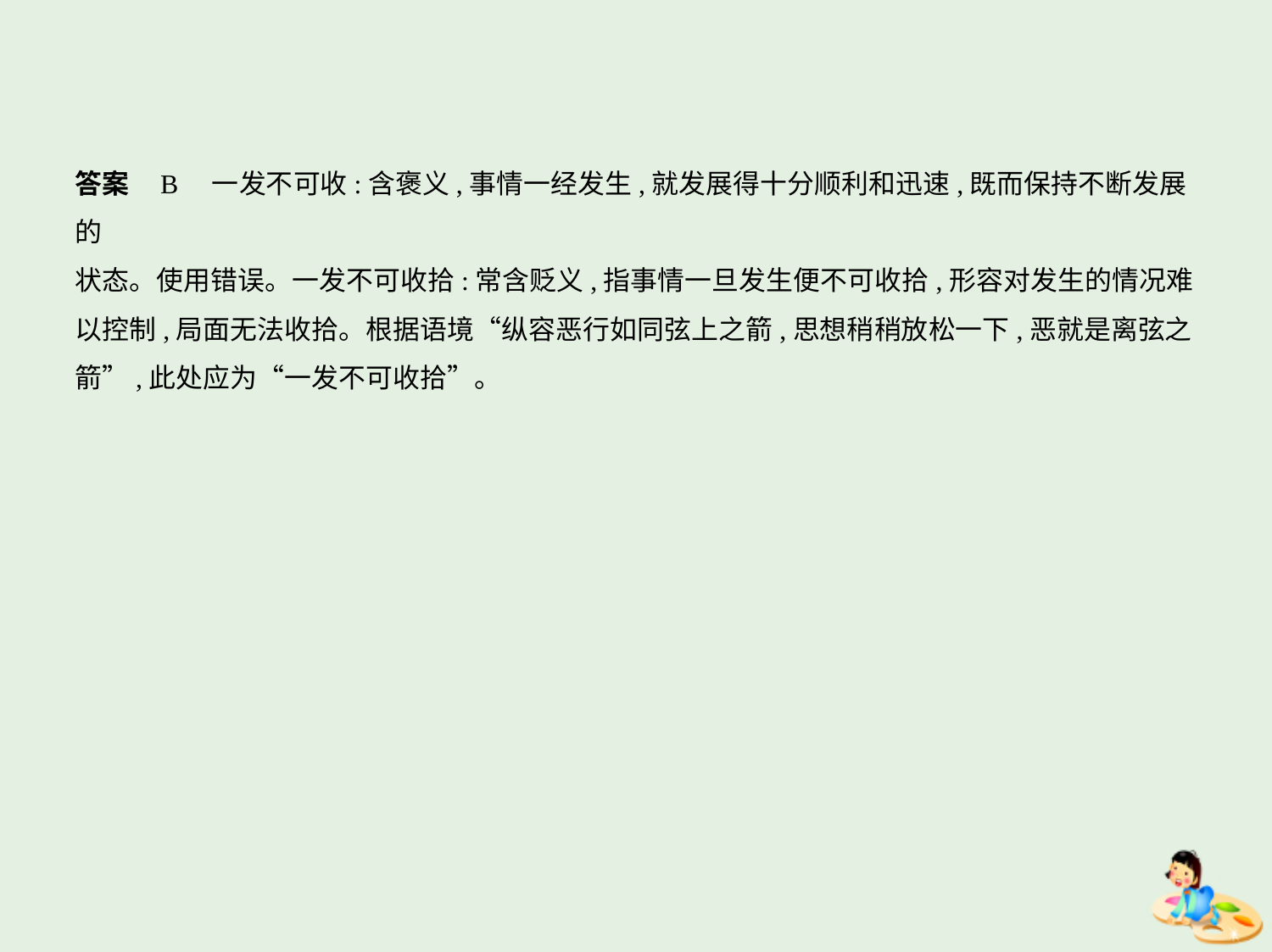

答案    B　一发不可收:含褒义,事情一经发生,就发展得十分顺利和迅速,既而保持不断发展的
状态。使用错误。一发不可收拾:常含贬义,指事情一旦发生便不可收拾,形容对发生的情况难
以控制,局面无法收拾。根据语境“纵容恶行如同弦上之箭,思想稍稍放松一下,恶就是离弦之
箭”,此处应为“一发不可收拾”。